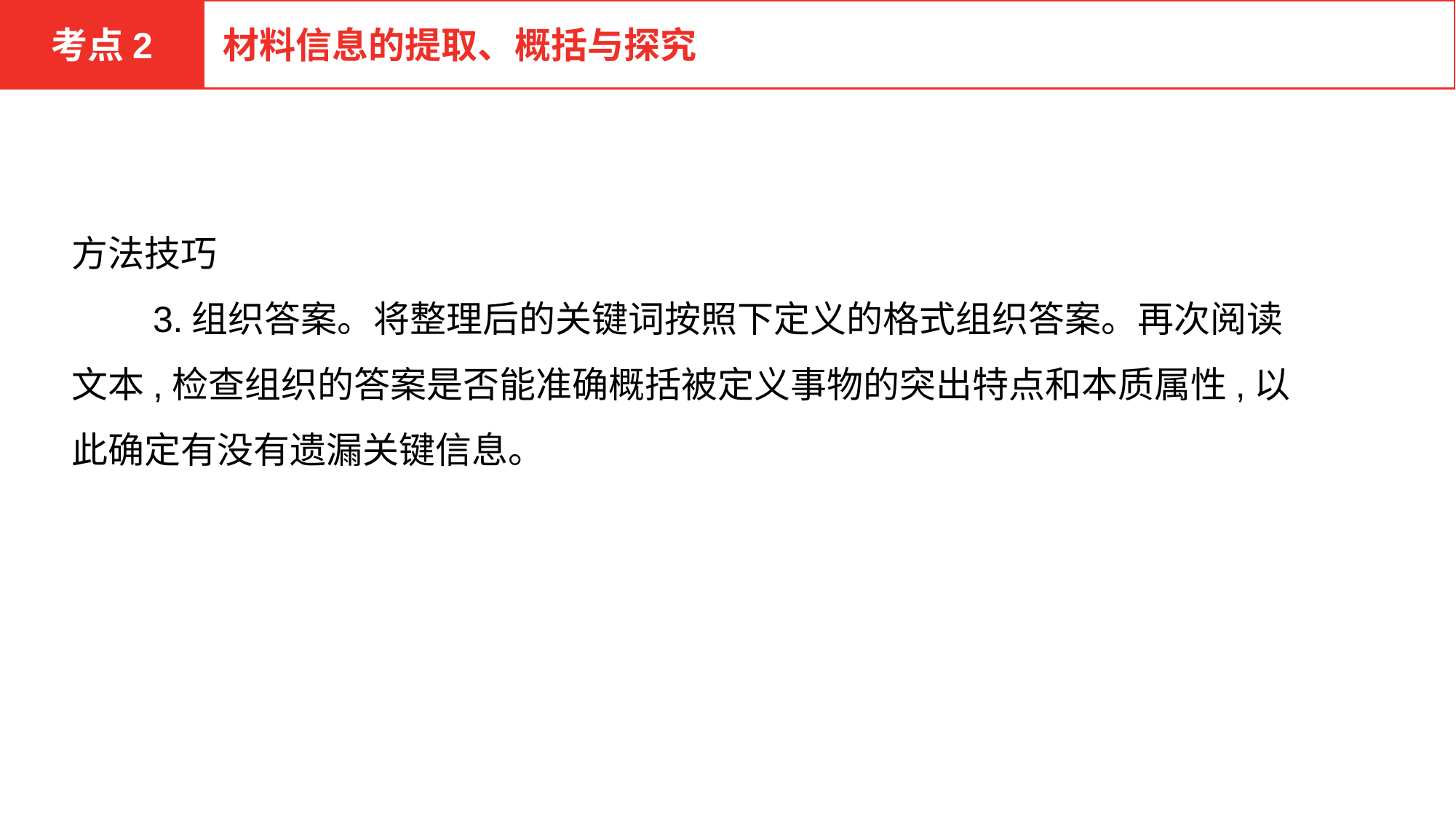

考点2
材料信息的提取、概括与探究
方法技巧
　　3.组织答案。将整理后的关键词按照下定义的格式组织答案。再次阅读文本,检查组织的答案是否能准确概括被定义事物的突出特点和本质属性,以此确定有没有遗漏关键信息。